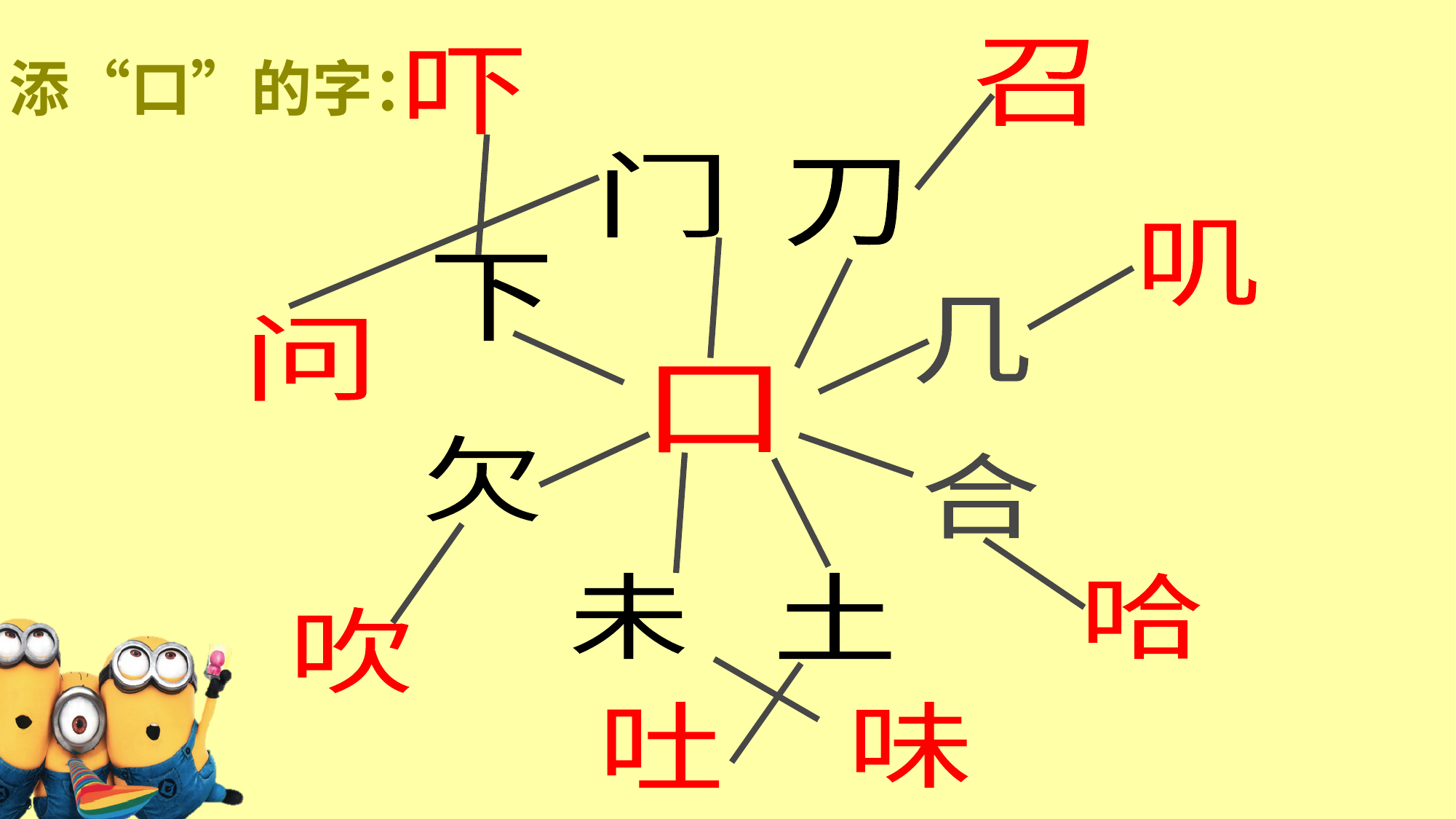

# 添“口”的字：
召
吓

门
刀

叽

下

几

问
口

欠
合

未
土
哈
吹

吐
味